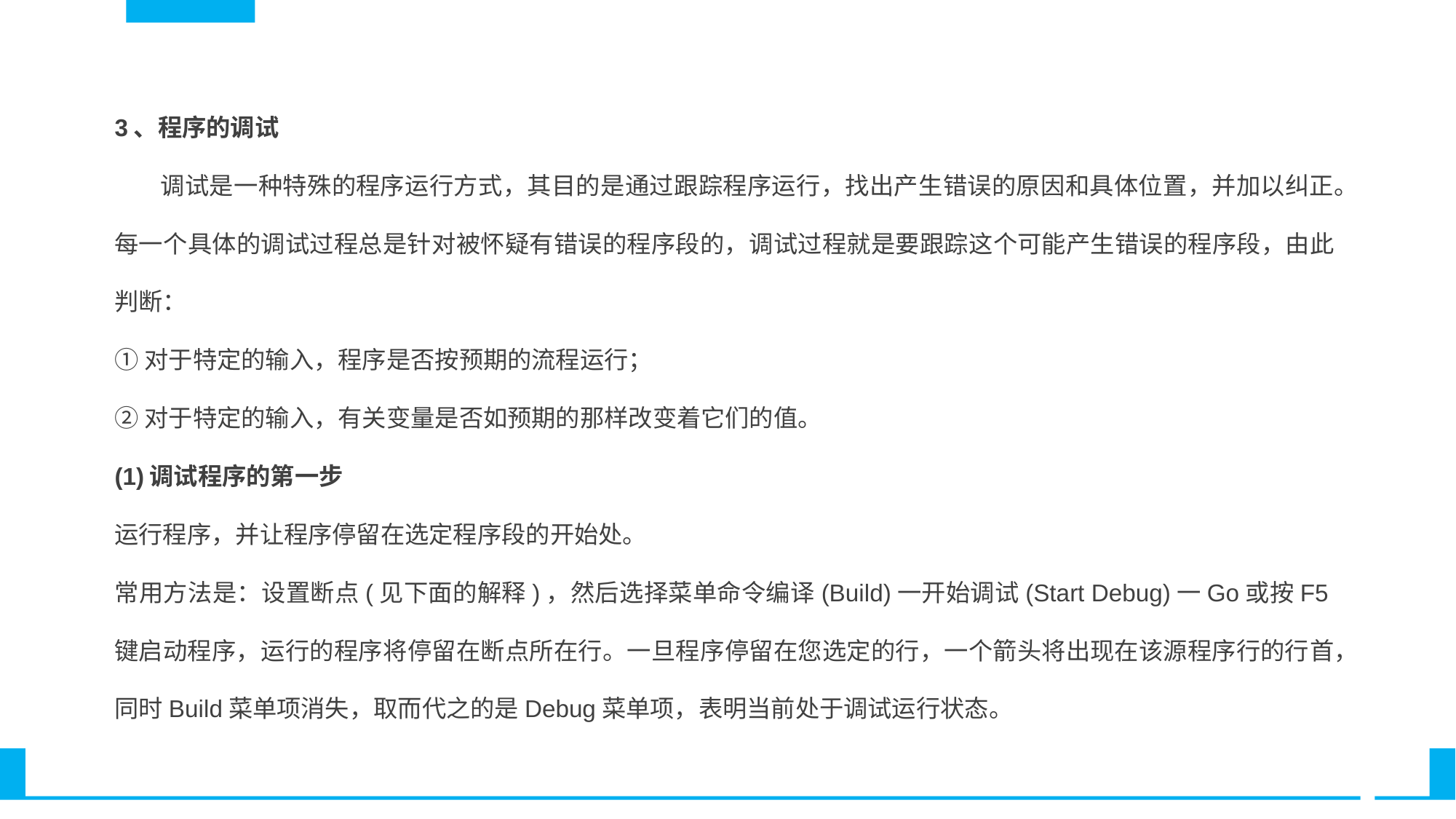

3、程序的调试
       调试是一种特殊的程序运行方式，其目的是通过跟踪程序运行，找出产生错误的原因和具体位置，并加以纠正。
每一个具体的调试过程总是针对被怀疑有错误的程序段的，调试过程就是要跟踪这个可能产生错误的程序段，由此判断：
①对于特定的输入，程序是否按预期的流程运行；
②对于特定的输入，有关变量是否如预期的那样改变着它们的值。
(1)调试程序的第一步
运行程序，并让程序停留在选定程序段的开始处。
常用方法是：设置断点(见下面的解释)，然后选择菜单命令编译(Build)一开始调试(Start Debug)一Go或按F5键启动程序，运行的程序将停留在断点所在行。一旦程序停留在您选定的行，一个箭头将出现在该源程序行的行首，同时Build菜单项消失，取而代之的是Debug菜单项，表明当前处于调试运行状态。